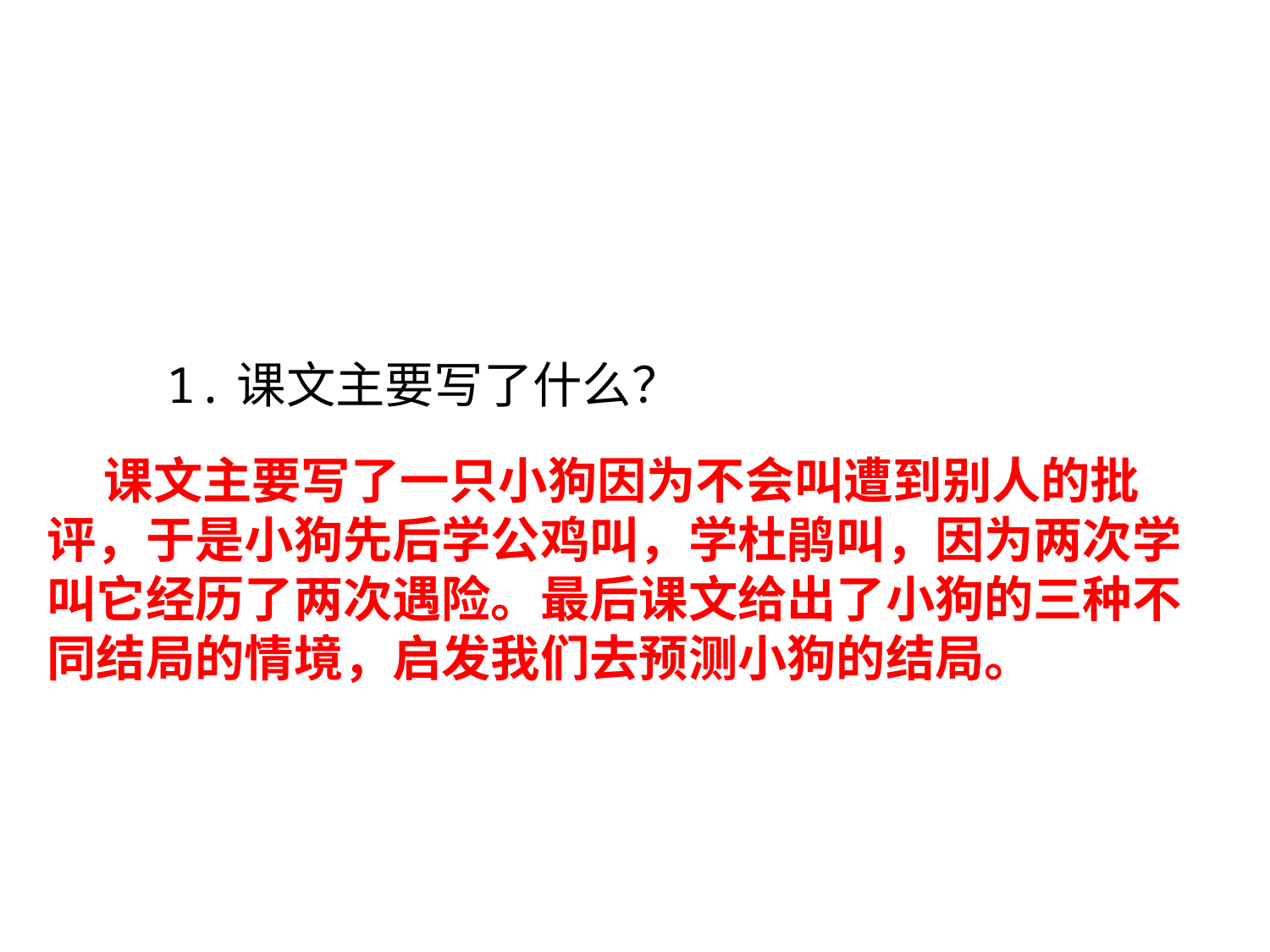

1.课文主要写了什么？
    课文主要写了一只小狗因为不会叫遭到别人的批评，于是小狗先后学公鸡叫，学杜鹃叫，因为两次学叫它经历了两次遇险。最后课文给出了小狗的三种不同结局的情境，启发我们去预测小狗的结局。